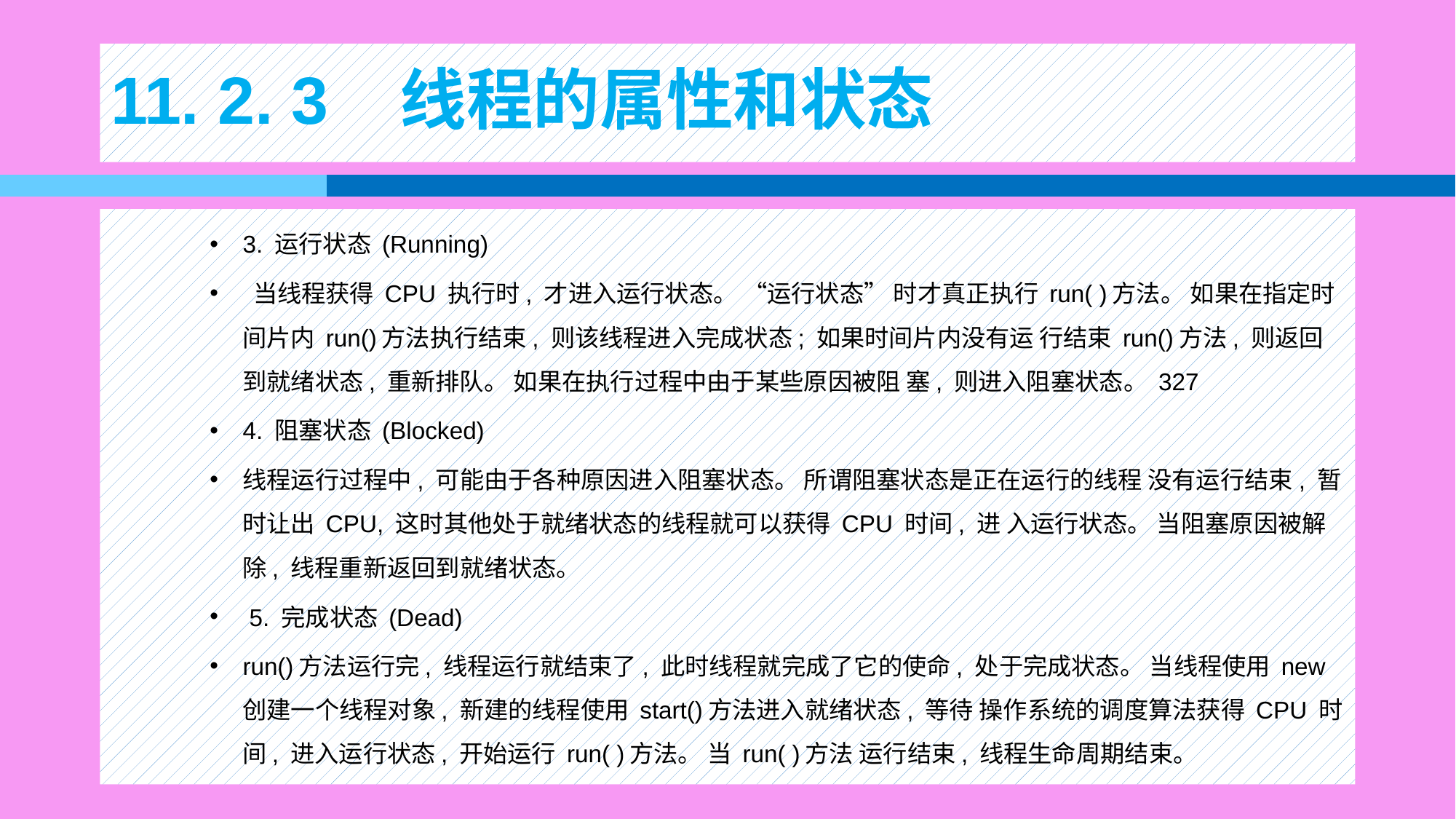

# 11. 2. 3   线程的属性和状态
3. 运行状态 (Running)
 当线程获得 CPU 执行时, 才进入运行状态。 “运行状态” 时才真正执行 run( )方法。 如果在指定时间片内 run()方法执行结束, 则该线程进入完成状态; 如果时间片内没有运 行结束 run()方法, 则返回到就绪状态, 重新排队。 如果在执行过程中由于某些原因被阻 塞, 则进入阻塞状态。 327
4. 阻塞状态 (Blocked)
线程运行过程中, 可能由于各种原因进入阻塞状态。 所谓阻塞状态是正在运行的线程 没有运行结束, 暂时让出 CPU, 这时其他处于就绪状态的线程就可以获得 CPU 时间, 进 入运行状态。 当阻塞原因被解除, 线程重新返回到就绪状态。
 5. 完成状态 (Dead)
run()方法运行完, 线程运行就结束了, 此时线程就完成了它的使命, 处于完成状态。 当线程使用 new 创建一个线程对象, 新建的线程使用 start()方法进入就绪状态, 等待 操作系统的调度算法获得 CPU 时间, 进入运行状态, 开始运行 run( )方法。 当 run( )方法 运行结束, 线程生命周期结束。